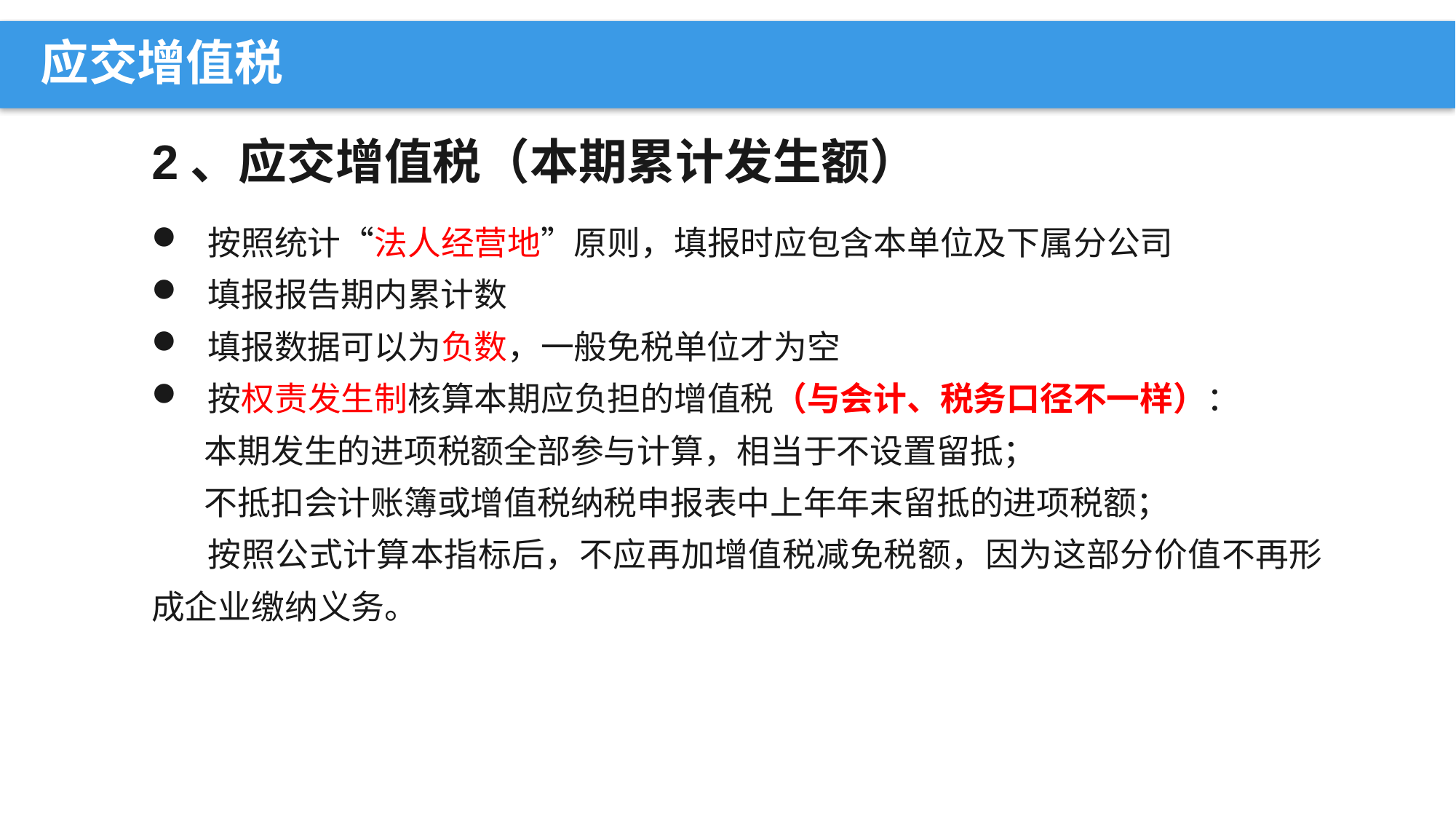

应交增值税
2、应交增值税（本期累计发生额）
 按照统计“法人经营地”原则，填报时应包含本单位及下属分公司
 填报报告期内累计数
 填报数据可以为负数，一般免税单位才为空
 按权责发生制核算本期应负担的增值税（与会计、税务口径不一样）：
      本期发生的进项税额全部参与计算，相当于不设置留抵；
      不抵扣会计账簿或增值税纳税申报表中上年年末留抵的进项税额；
      按照公式计算本指标后，不应再加增值税减免税额，因为这部分价值不再形成企业缴纳义务。